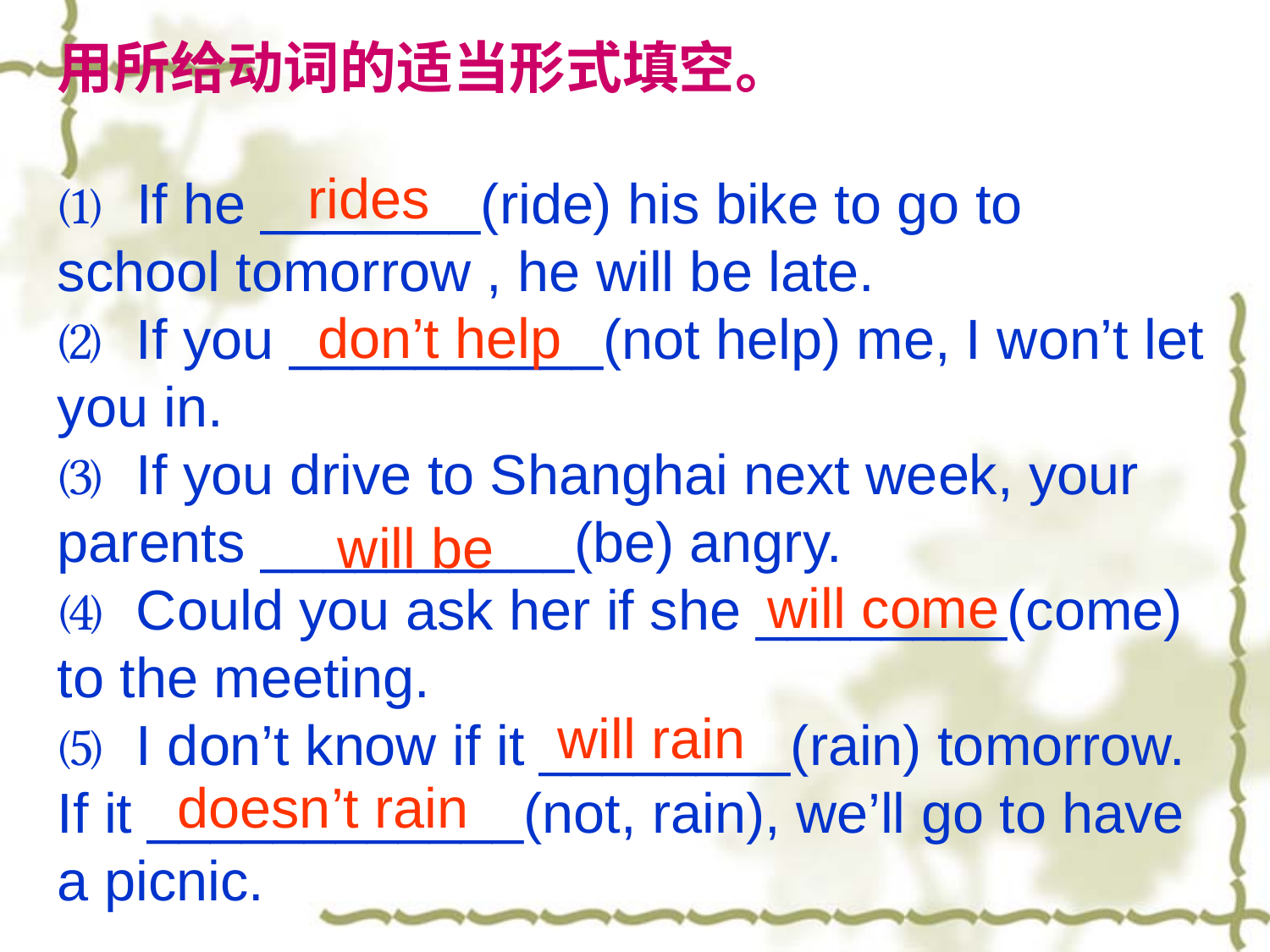

用所给动词的适当形式填空。
⑴  If he _______(ride) his bike to go to   school tomorrow , he will be late.
⑵  If you __________(not help) me, I won’t let you in.
⑶  If you drive to Shanghai next week, your parents __________(be) angry.
⑷  Could you ask her if she ________(come) to the meeting.
⑸  I don’t know if it ________(rain) tomorrow. If it ____________(not, rain), we’ll go to have a picnic.
rides
don’t help
will be
will come
will rain
doesn’t rain